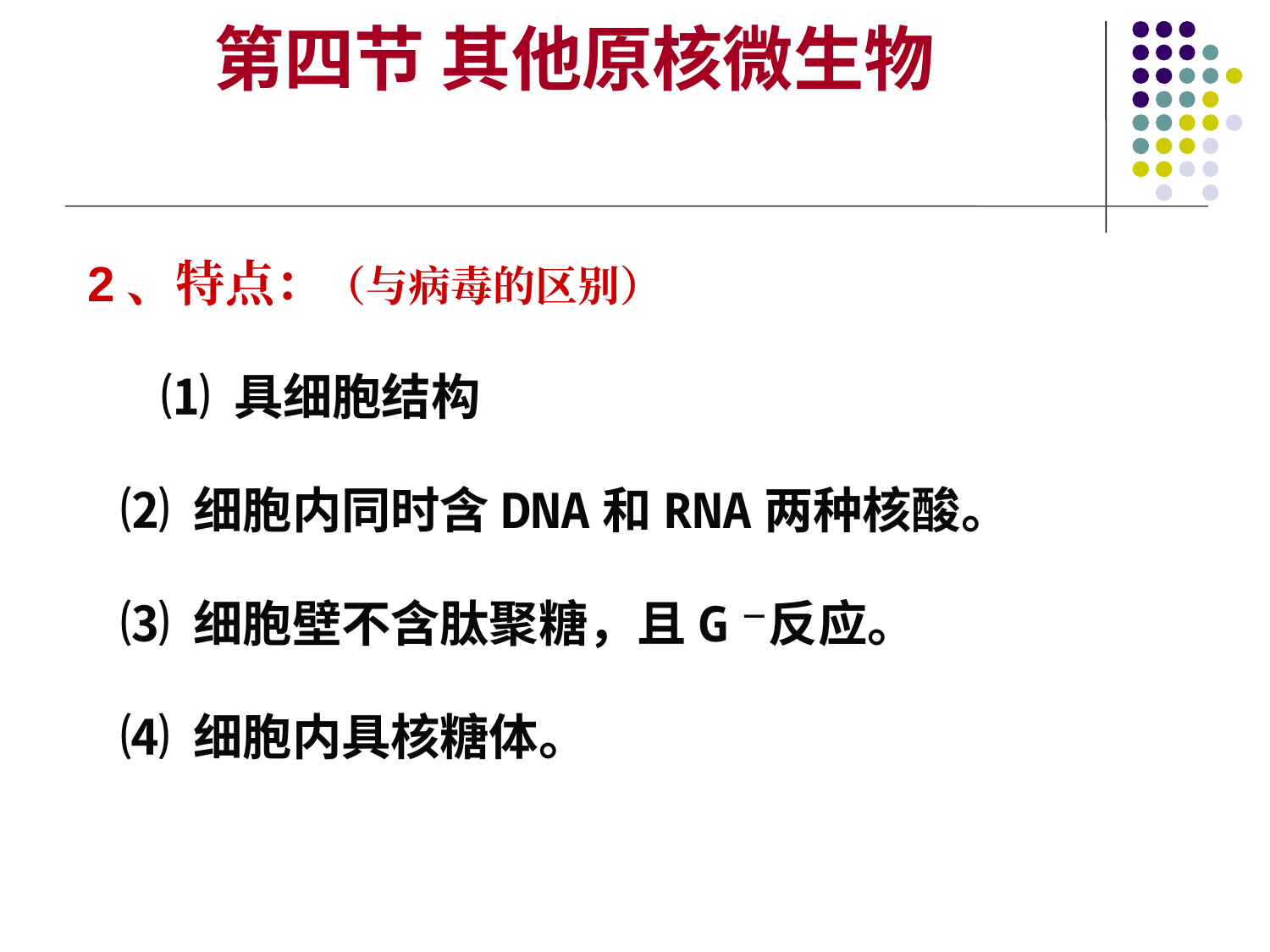

第四节 其他原核微生物
2、特点：（与病毒的区别）
       ⑴ 具细胞结构
   ⑵ 细胞内同时含DNA和RNA两种核酸。
   ⑶ 细胞壁不含肽聚糖，且G－反应。
   ⑷ 细胞内具核糖体。